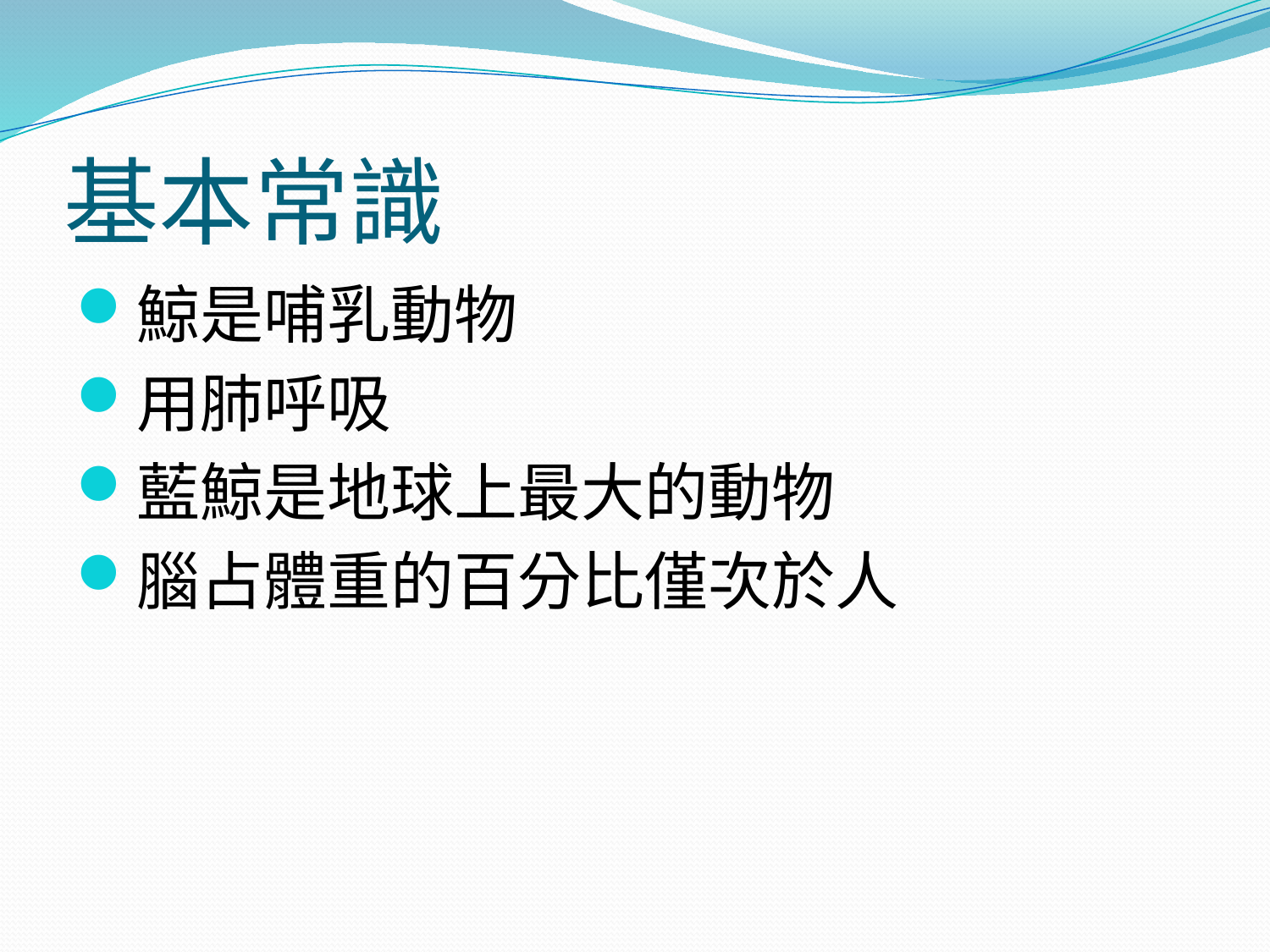

# 基本常識
鯨是哺乳動物
用肺呼吸
藍鯨是地球上最大的動物
腦占體重的百分比僅次於人